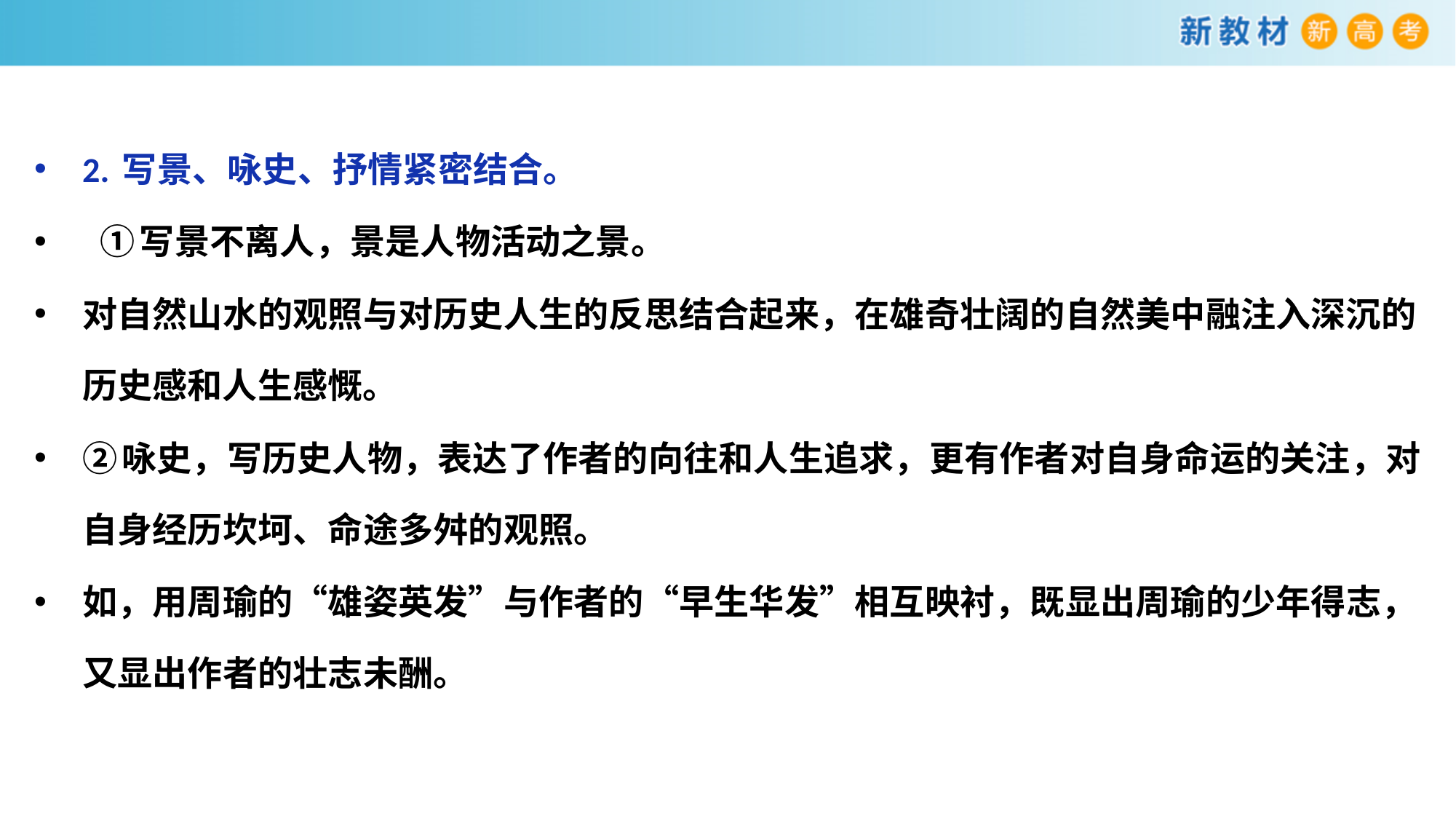

2. 写景、咏史、抒情紧密结合。
 ①写景不离人，景是人物活动之景。
对自然山水的观照与对历史人生的反思结合起来，在雄奇壮阔的自然美中融注入深沉的历史感和人生感慨。
②咏史，写历史人物，表达了作者的向往和人生追求，更有作者对自身命运的关注，对自身经历坎坷、命途多舛的观照。
如，用周瑜的“雄姿英发”与作者的“早生华发”相互映衬，既显出周瑜的少年得志，又显出作者的壮志未酬。